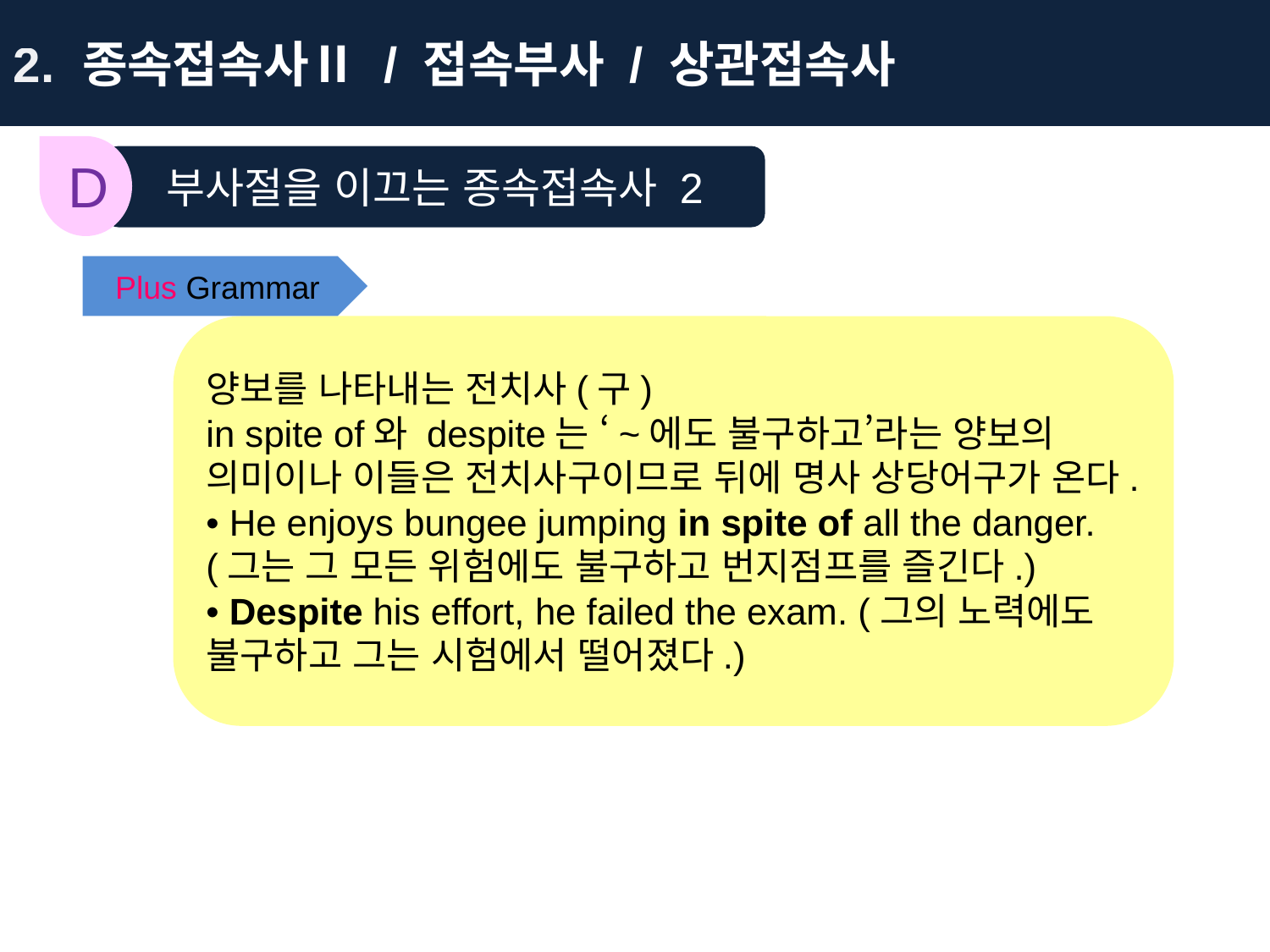

2. 종속접속사Ⅱ / 접속부사 / 상관접속사

D
부사절을 이끄는 종속접속사 2
Plus Grammar
양보를 나타내는 전치사(구)
in spite of와 despite는 ‘~에도 불구하고’라는 양보의 의미이나 이들은 전치사구이므로 뒤에 명사 상당어구가 온다.
• He enjoys bungee jumping in spite of all the danger. (그는 그 모든 위험에도 불구하고 번지점프를 즐긴다.)
• Despite his effort, he failed the exam. (그의 노력에도 불구하고 그는 시험에서 떨어졌다.)